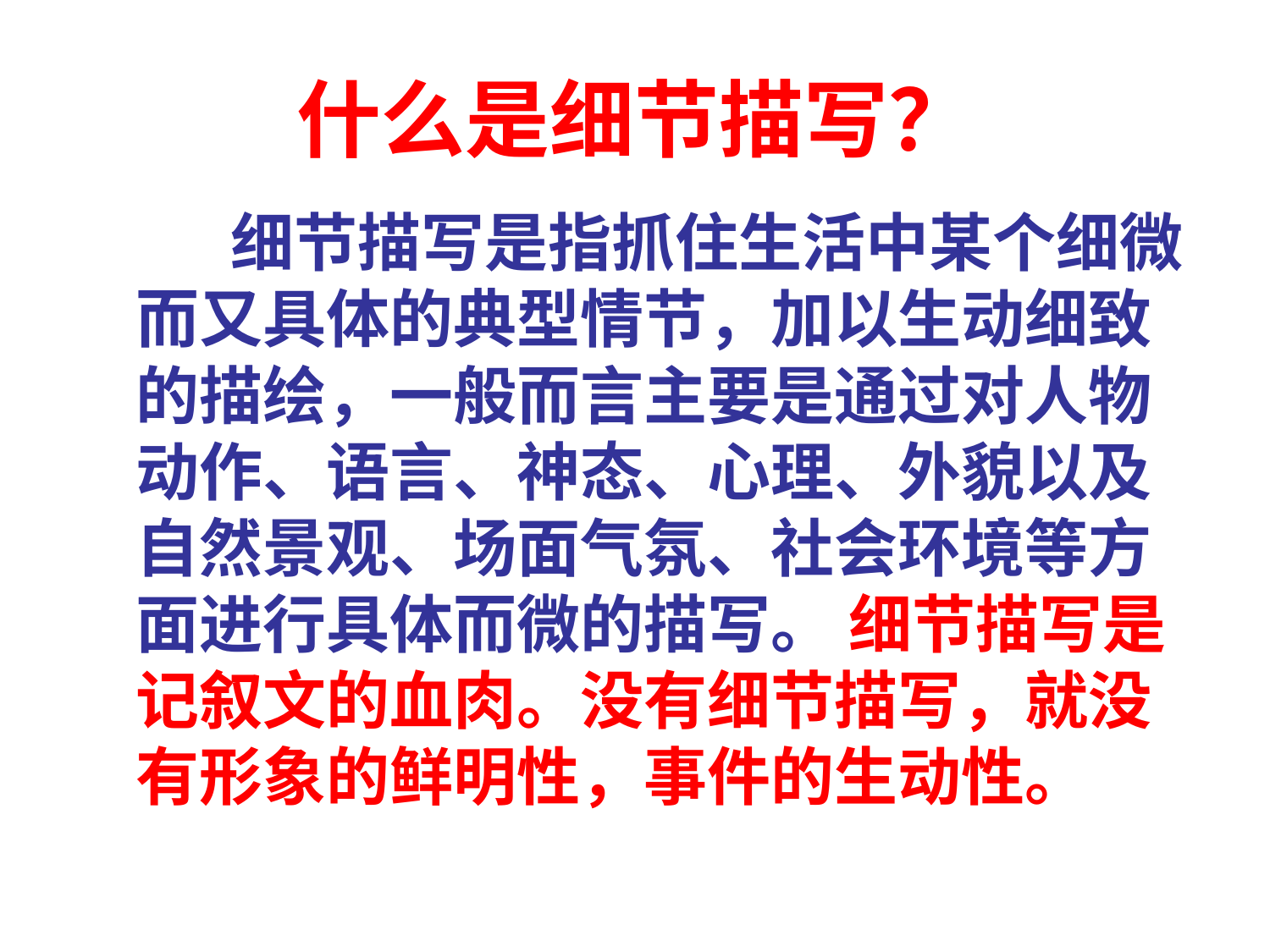

# 什么是细节描写？
          细节描写是指抓住生活中某个细微而又具体的典型情节，加以生动细致的描绘，一般而言主要是通过对人物动作、语言、神态、心理、外貌以及自然景观、场面气氛、社会环境等方面进行具体而微的描写。 细节描写是记叙文的血肉。没有细节描写，就没有形象的鲜明性，事件的生动性。